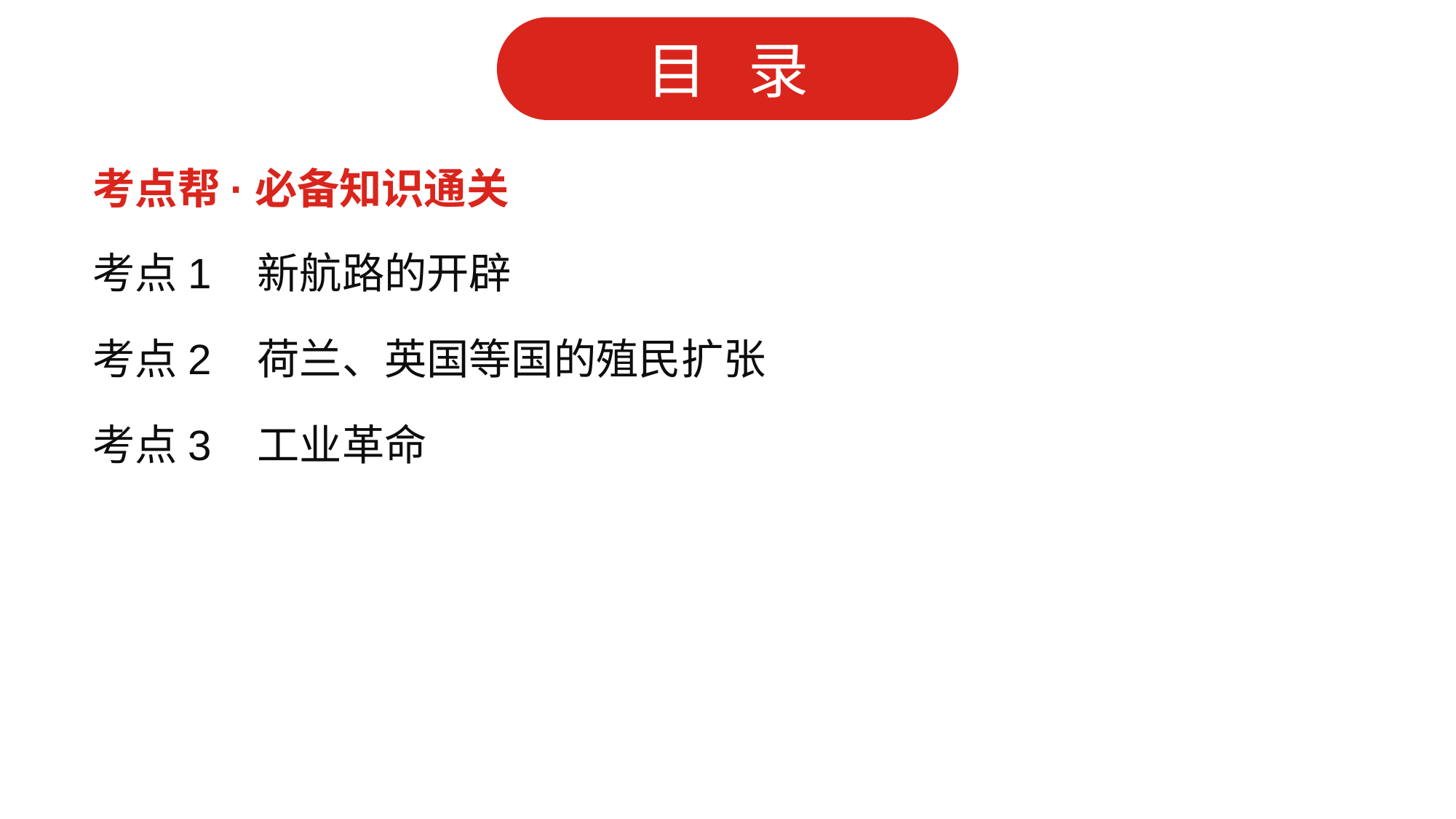

考点帮·必备知识通关
考点1   新航路的开辟
考点2   荷兰、英国等国的殖民扩张
考点3   工业革命